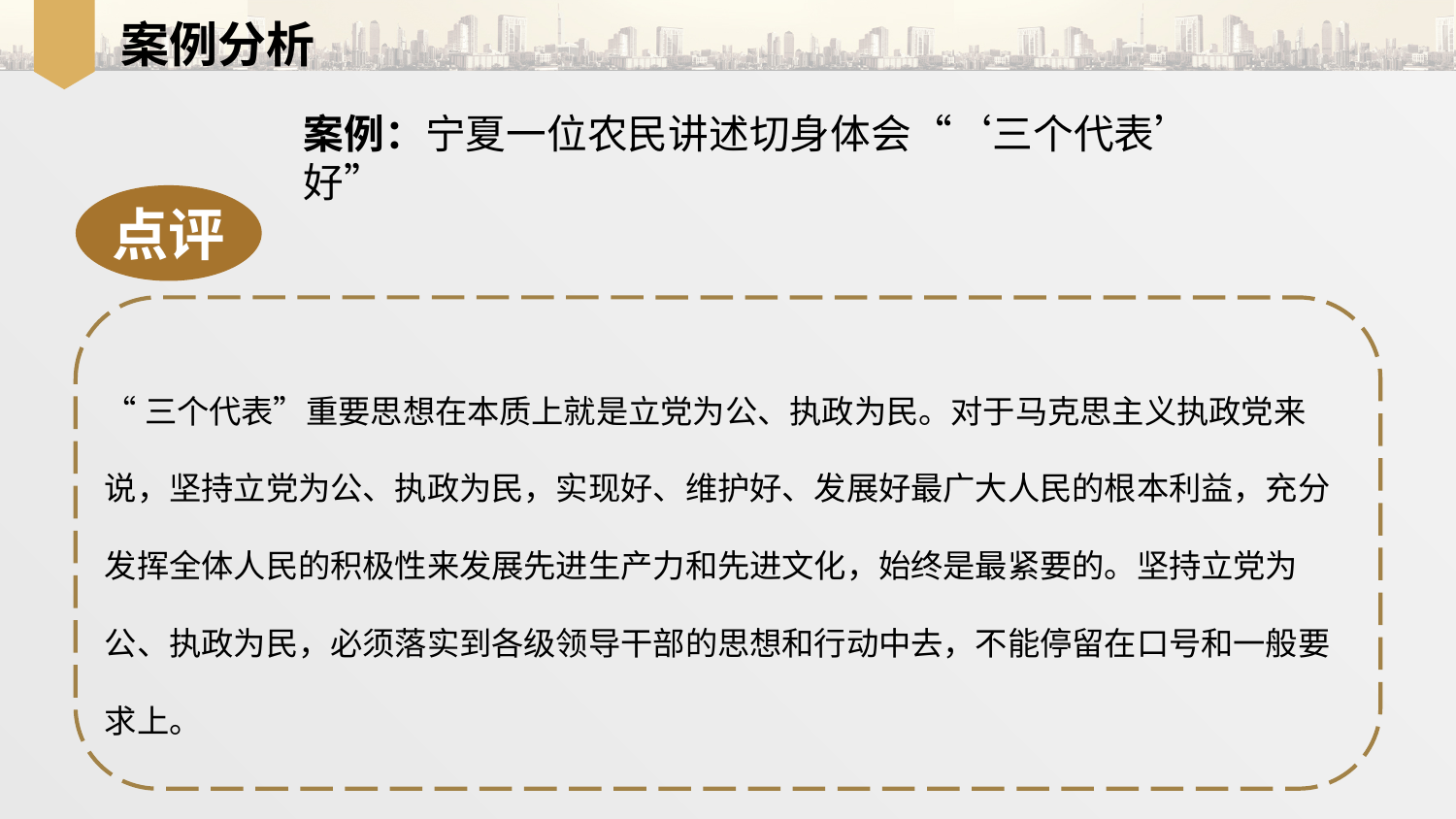

案例分析
案例：宁夏一位农民讲述切身体会“‘三个代表’好”

点评

“三个代表”重要思想在本质上就是立党为公、执政为民。对于马克思主义执政党来说，坚持立党为公、执政为民，实现好、维护好、发展好最广大人民的根本利益，充分发挥全体人民的积极性来发展先进生产力和先进文化，始终是最紧要的。坚持立党为公、执政为民，必须落实到各级领导干部的思想和行动中去，不能停留在口号和一般要求上。